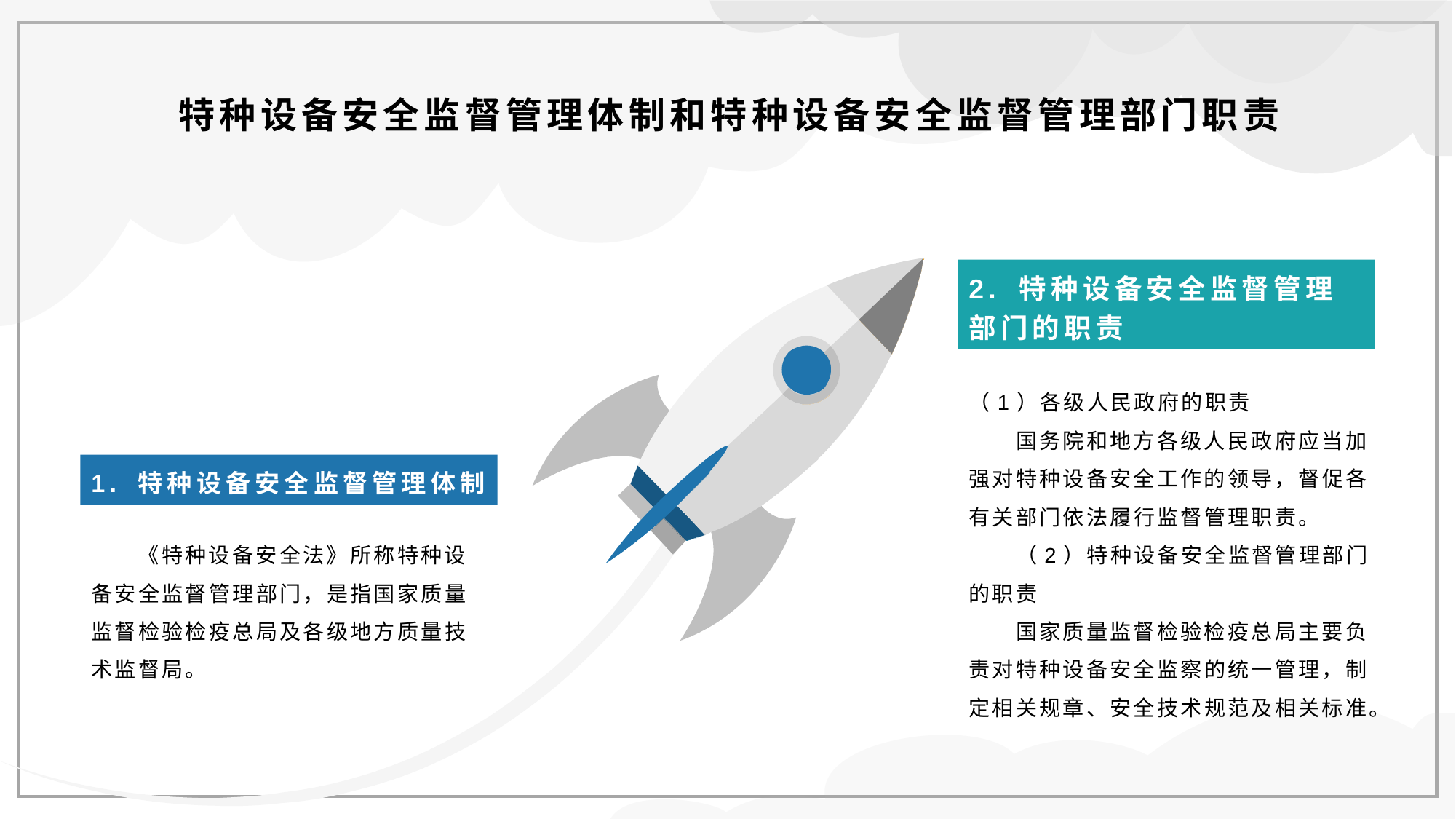

特种设备安全监督管理体制和特种设备安全监督管理部门职责

2. 特种设备安全监督管理部门的职责

（1）各级人民政府的职责
国务院和地方各级人民政府应当加强对特种设备安全工作的领导，督促各有关部门依法履行监督管理职责。
（2）特种设备安全监督管理部门的职责
国家质量监督检验检疫总局主要负责对特种设备安全监察的统一管理，制定相关规章、安全技术规范及相关标准。

1. 特种设备安全监督管理体制

《特种设备安全法》所称特种设备安全监督管理部门，是指国家质量监督检验检疫总局及各级地方质量技术监督局。